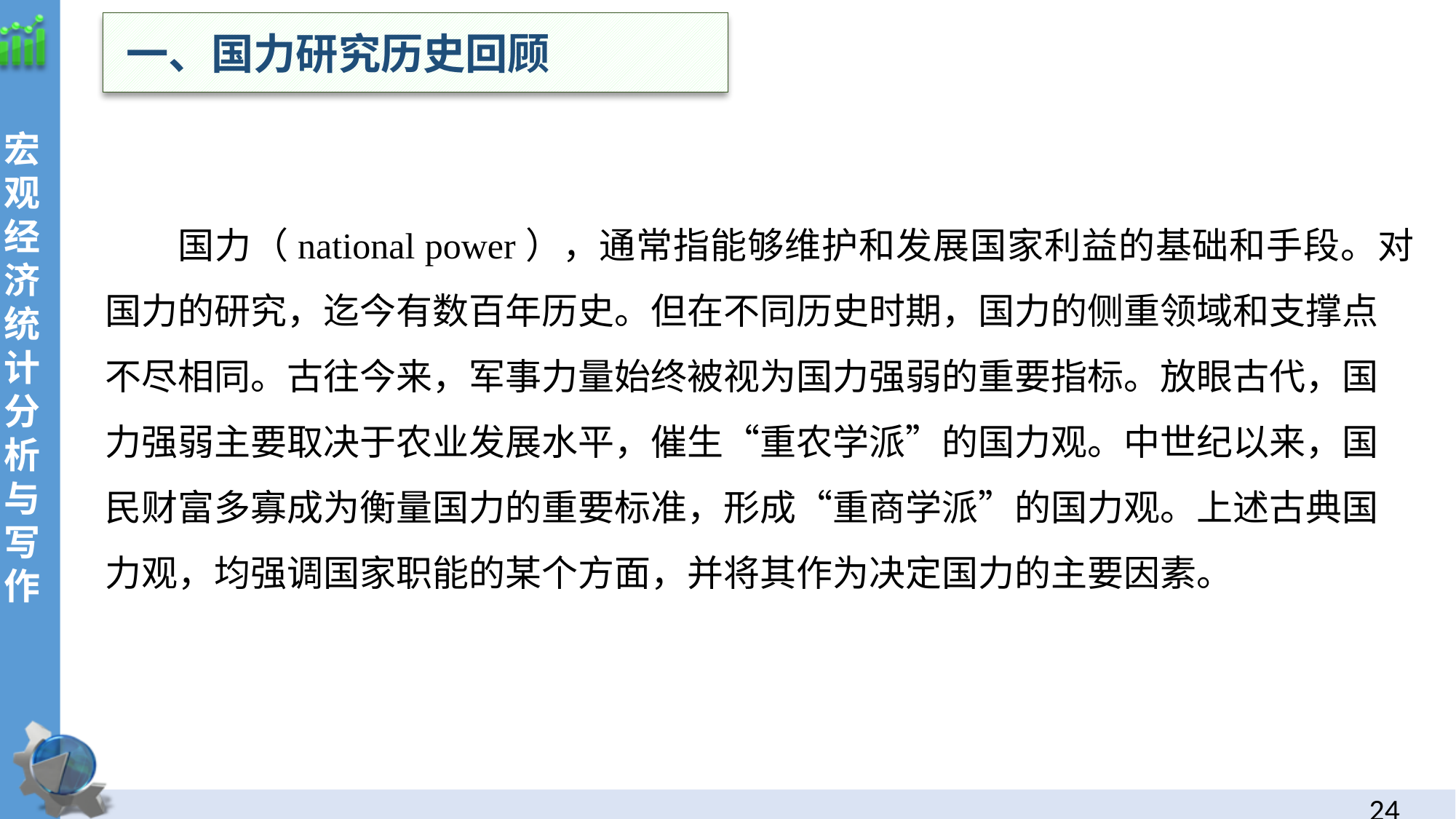

一、国力研究历史回顾
国力（national power），通常指能够维护和发展国家利益的基础和手段。对国力的研究，迄今有数百年历史。但在不同历史时期，国力的侧重领域和支撑点不尽相同。古往今来，军事力量始终被视为国力强弱的重要指标。放眼古代，国力强弱主要取决于农业发展水平，催生“重农学派”的国力观。中世纪以来，国民财富多寡成为衡量国力的重要标准，形成“重商学派”的国力观。上述古典国力观，均强调国家职能的某个方面，并将其作为决定国力的主要因素。

24